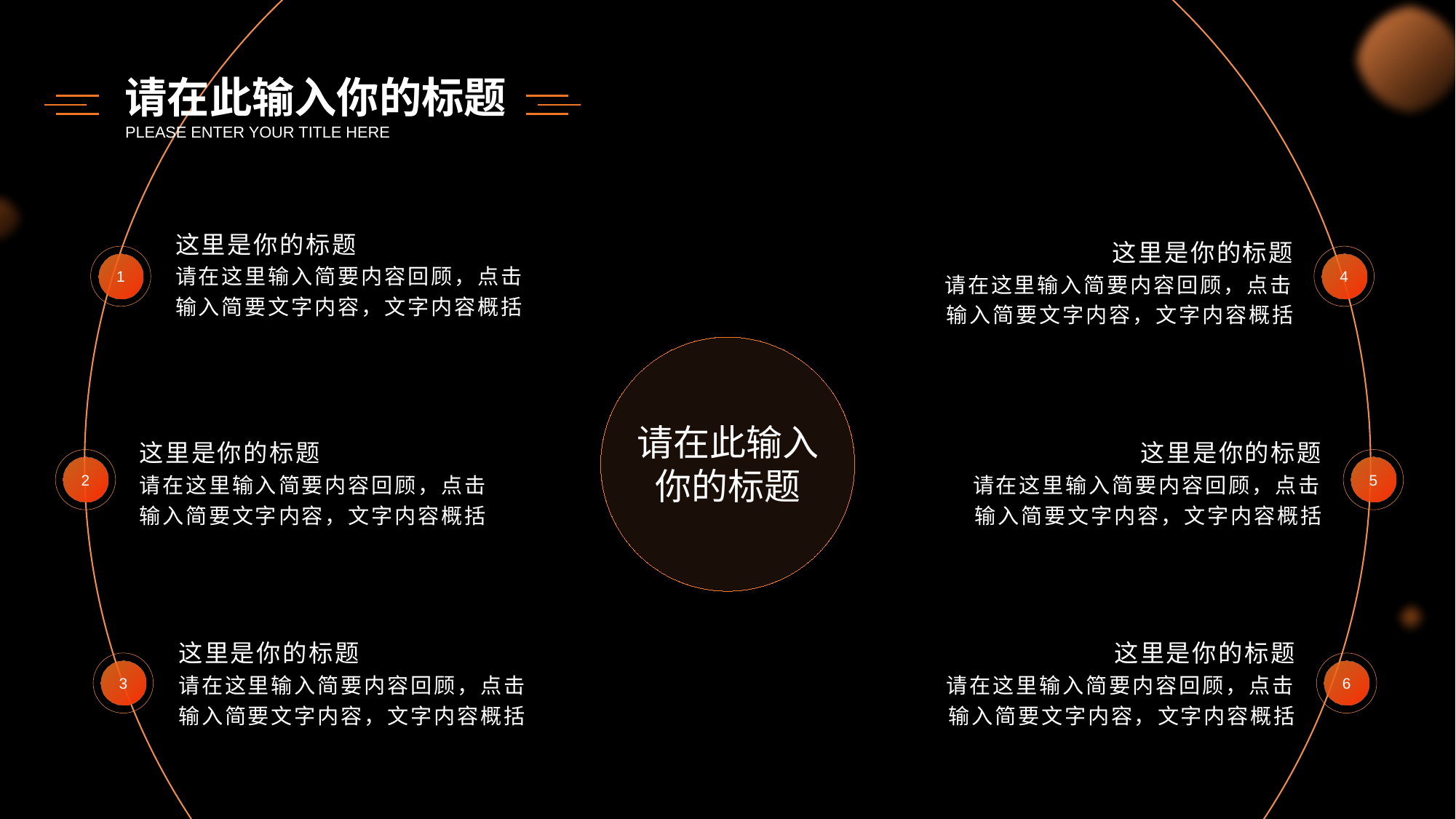

请在此输入你的标题
PLEASE ENTER YOUR TITLE HERE

这里是你的标题
请在这里输入简要内容回顾，点击输入简要文字内容，文字内容概括
这里是你的标题
请在这里输入简要内容回顾，点击输入简要文字内容，文字内容概括

1

4

请在此输入你的标题
这里是你的标题
请在这里输入简要内容回顾，点击输入简要文字内容，文字内容概括
这里是你的标题
请在这里输入简要内容回顾，点击输入简要文字内容，文字内容概括

2

5

这里是你的标题
请在这里输入简要内容回顾，点击输入简要文字内容，文字内容概括
这里是你的标题
请在这里输入简要内容回顾，点击输入简要文字内容，文字内容概括

3

6